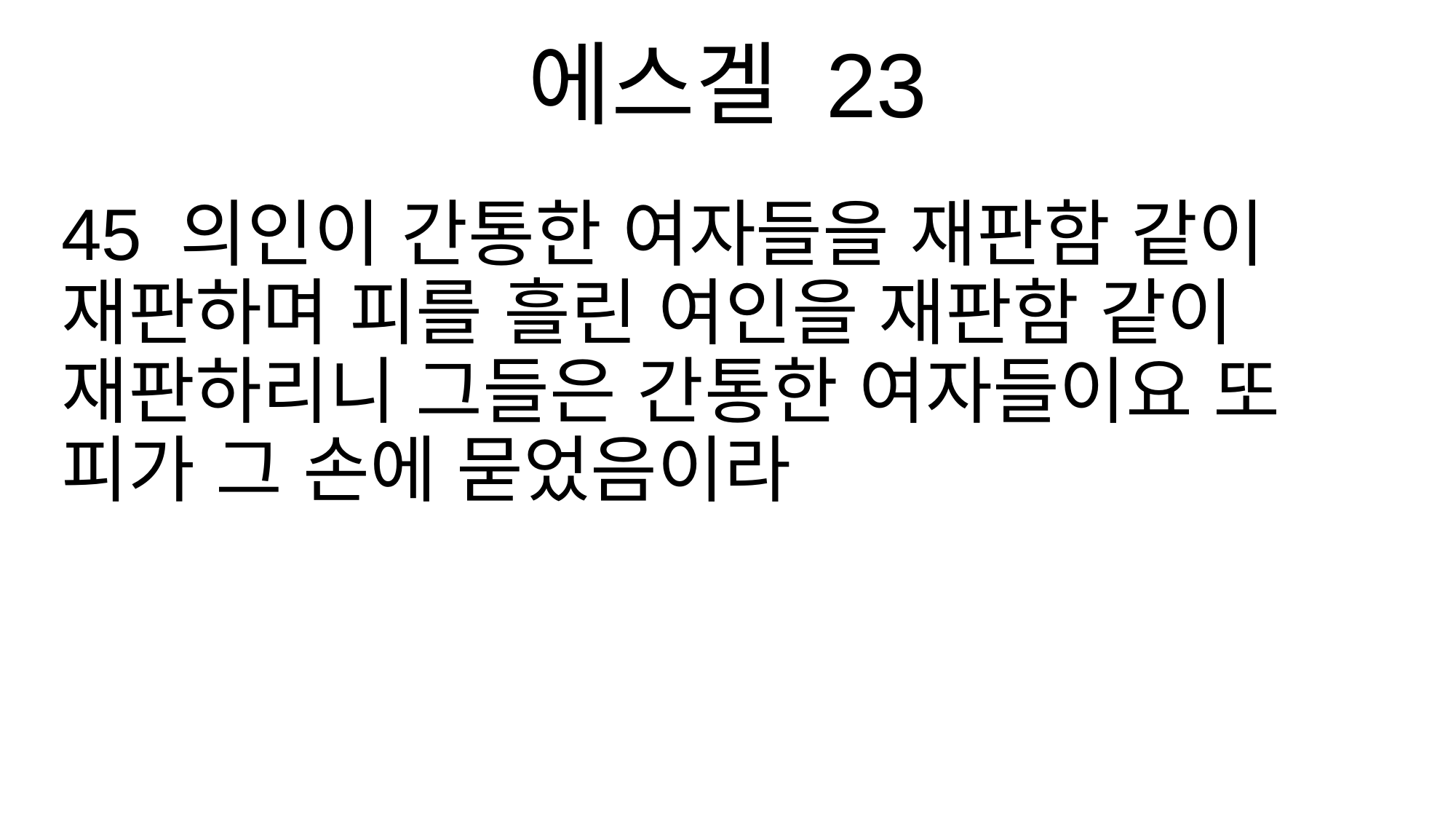

에스겔 23
45 의인이 간통한 여자들을 재판함 같이 재판하며 피를 흘린 여인을 재판함 같이 재판하리니 그들은 간통한 여자들이요 또 피가 그 손에 묻었음이라